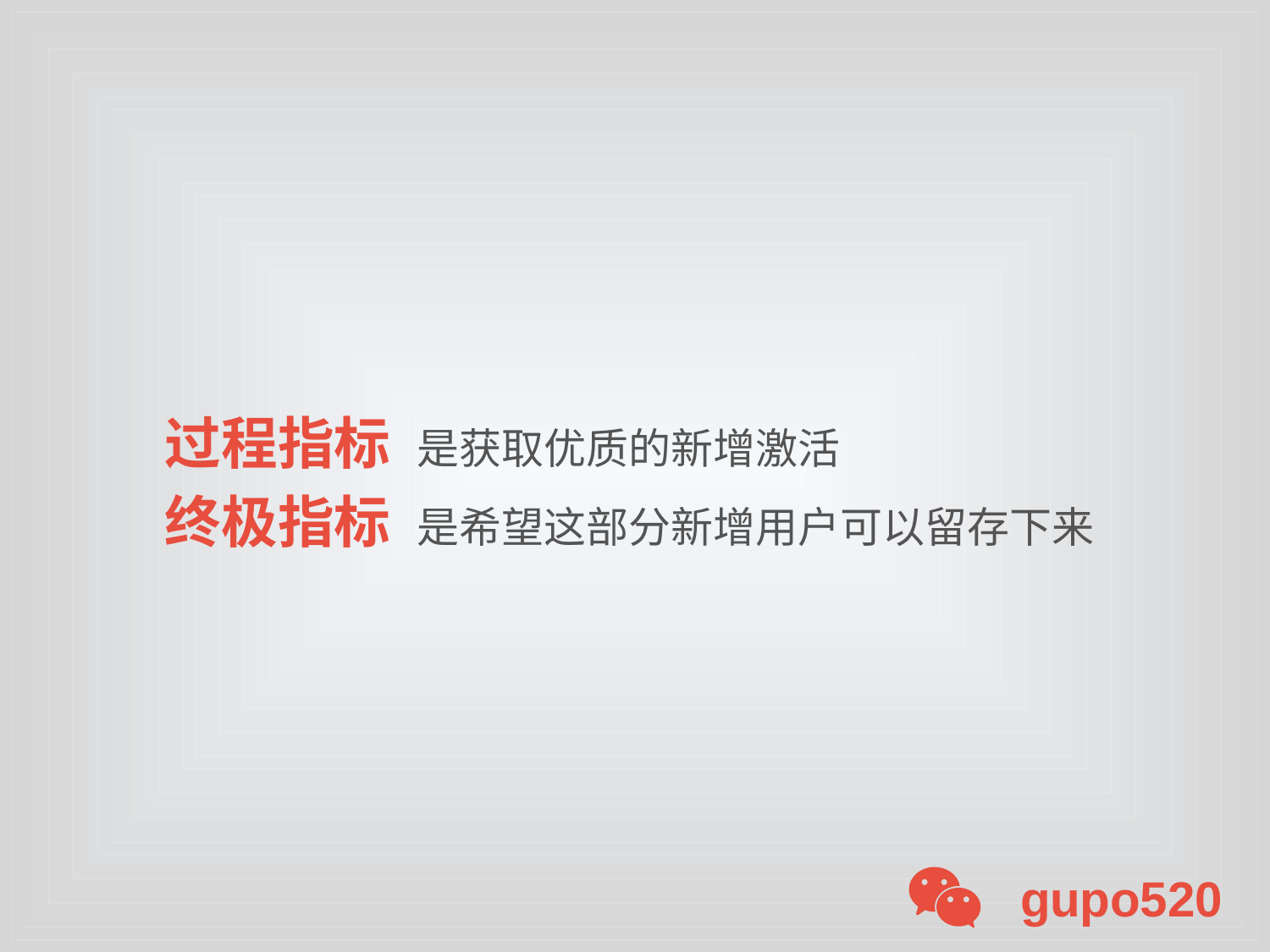

过程指标  是获取优质的新增激活
终极指标  是希望这部分新增用户可以留存下来
gupo520